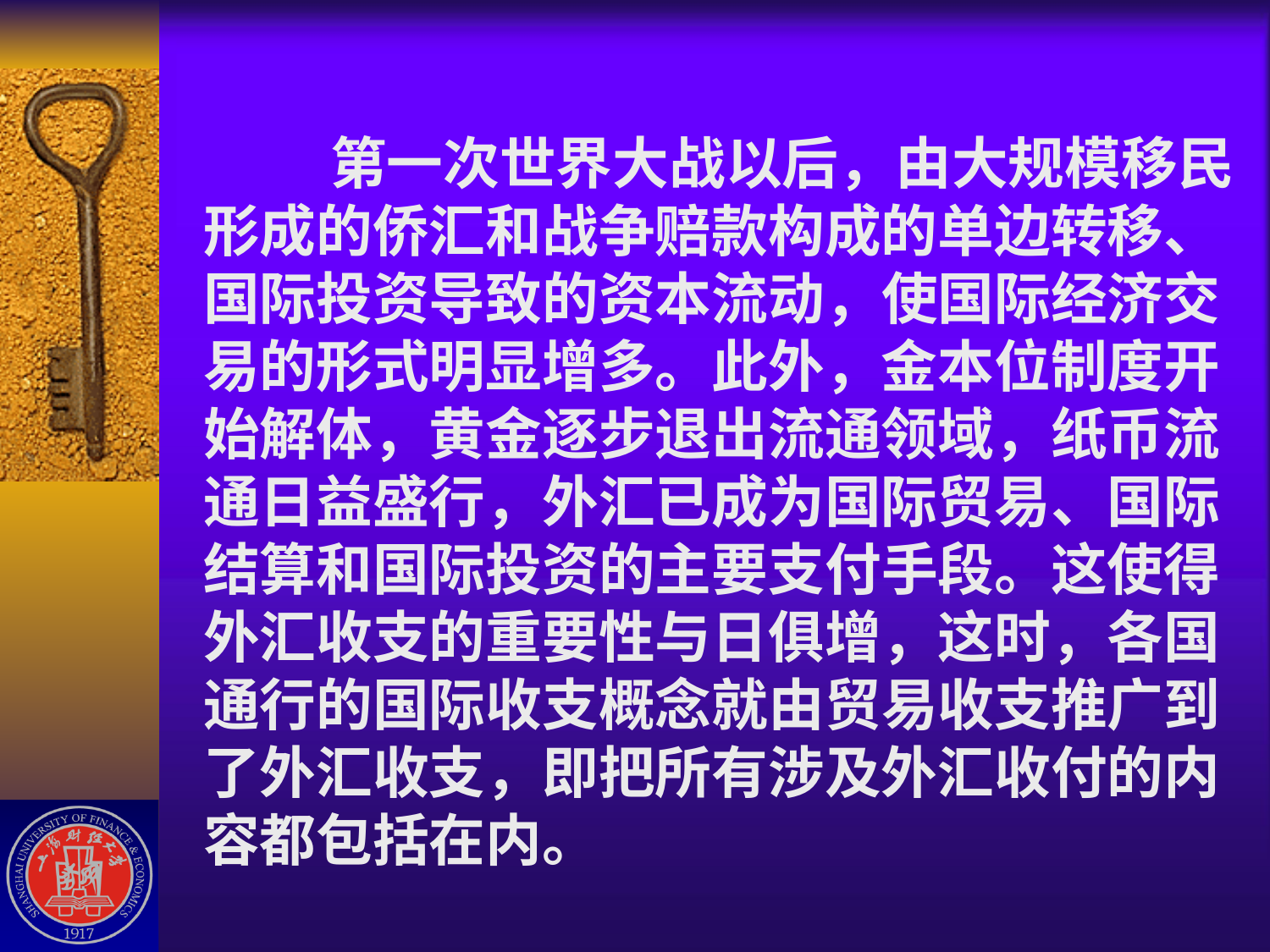

# 第一次世界大战以后，由大规模移民形成的侨汇和战争赔款构成的单边转移、国际投资导致的资本流动，使国际经济交易的形式明显增多。此外，金本位制度开始解体，黄金逐步退出流通领域，纸币流通日益盛行，外汇已成为国际贸易、国际结算和国际投资的主要支付手段。这使得外汇收支的重要性与日俱增，这时，各国通行的国际收支概念就由贸易收支推广到了外汇收支，即把所有涉及外汇收付的内容都包括在内。